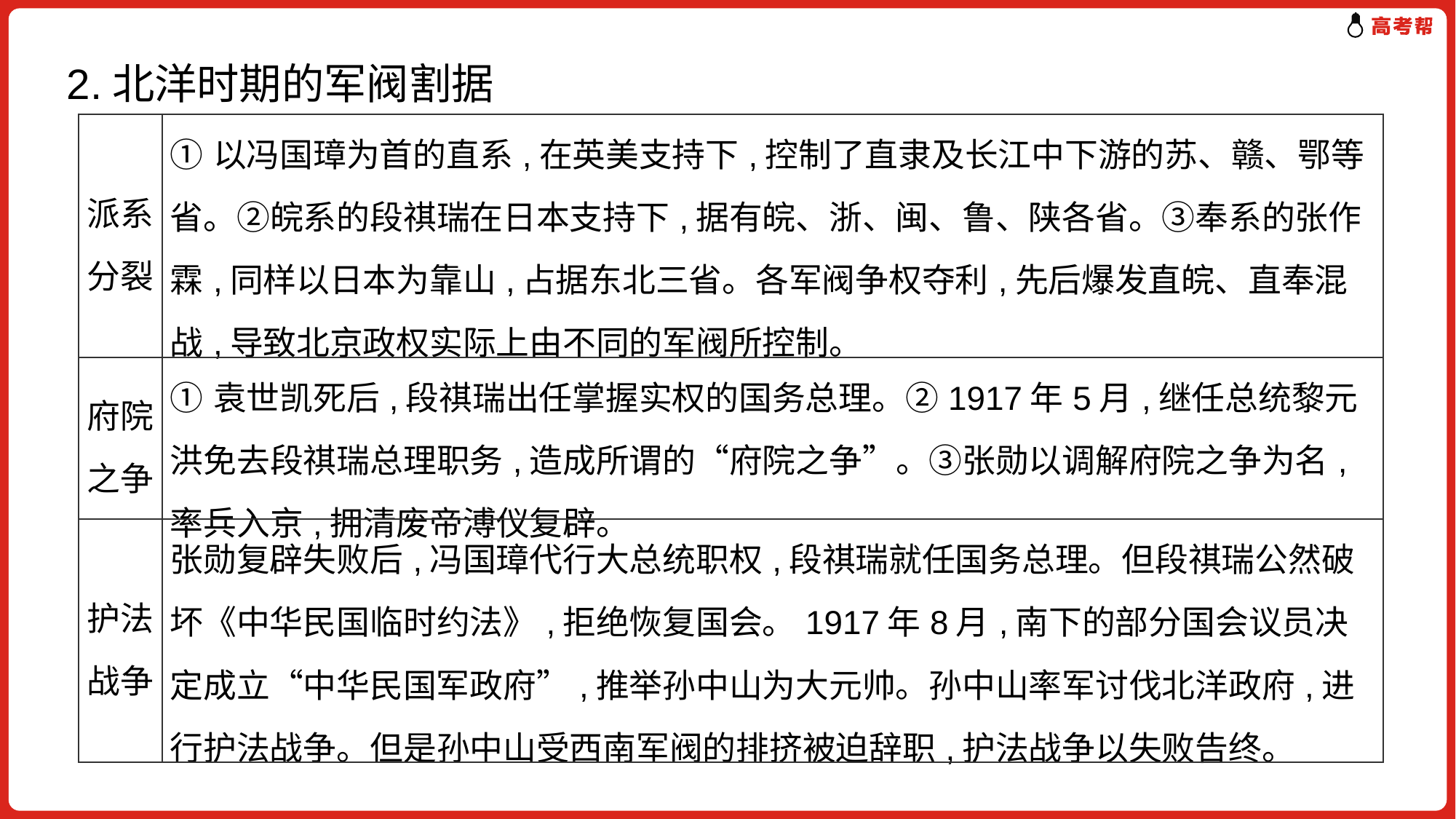

2.北洋时期的军阀割据
| 派系分裂 | ①以冯国璋为首的直系,在英美支持下,控制了直隶及长江中下游的苏、赣、鄂等省。②皖系的段祺瑞在日本支持下,据有皖、浙、闽、鲁、陕各省。③奉系的张作霖,同样以日本为靠山,占据东北三省。各军阀争权夺利,先后爆发直皖、直奉混战,导致北京政权实际上由不同的军阀所控制。 |
| --- | --- |
| 府院之争 | ①袁世凯死后,段祺瑞出任掌握实权的国务总理。②1917年5月,继任总统黎元洪免去段祺瑞总理职务,造成所谓的“府院之争”。③张勋以调解府院之争为名,率兵入京,拥清废帝溥仪复辟。 |
| 护法战争 | 张勋复辟失败后,冯国璋代行大总统职权,段祺瑞就任国务总理。但段祺瑞公然破坏《中华民国临时约法》,拒绝恢复国会。1917年8月,南下的部分国会议员决定成立“中华民国军政府”,推举孙中山为大元帅。孙中山率军讨伐北洋政府,进行护法战争。但是孙中山受西南军阀的排挤被迫辞职,护法战争以失败告终。 |